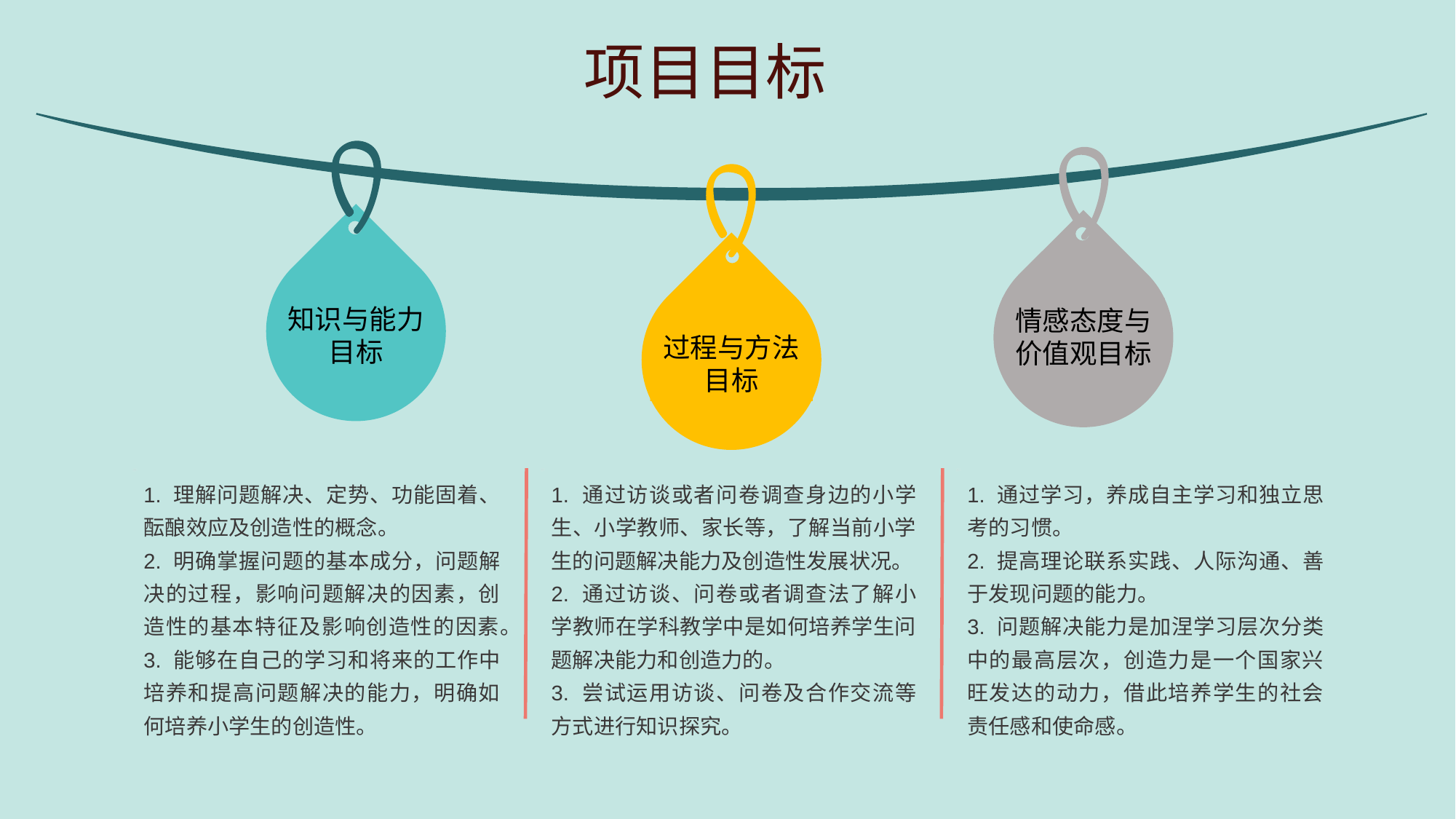

项目目标

知识与能力目标

情感态度与价值观目标

过程与方法目标
1. 理解问题解决、定势、功能固着、酝酿效应及创造性的概念。
2. 明确掌握问题的基本成分，问题解决的过程，影响问题解决的因素，创造性的基本特征及影响创造性的因素。
3. 能够在自己的学习和将来的工作中培养和提高问题解决的能力，明确如何培养小学生的创造性。
1. 通过访谈或者问卷调查身边的小学生、小学教师、家长等，了解当前小学生的问题解决能力及创造性发展状况。
2. 通过访谈、问卷或者调查法了解小学教师在学科教学中是如何培养学生问题解决能力和创造力的。
3. 尝试运用访谈、问卷及合作交流等方式进行知识探究。
1. 通过学习，养成自主学习和独立思考的习惯。
2. 提高理论联系实践、人际沟通、善于发现问题的能力。
3. 问题解决能力是加涅学习层次分类中的最高层次，创造力是一个国家兴旺发达的动力，借此培养学生的社会责任感和使命感。